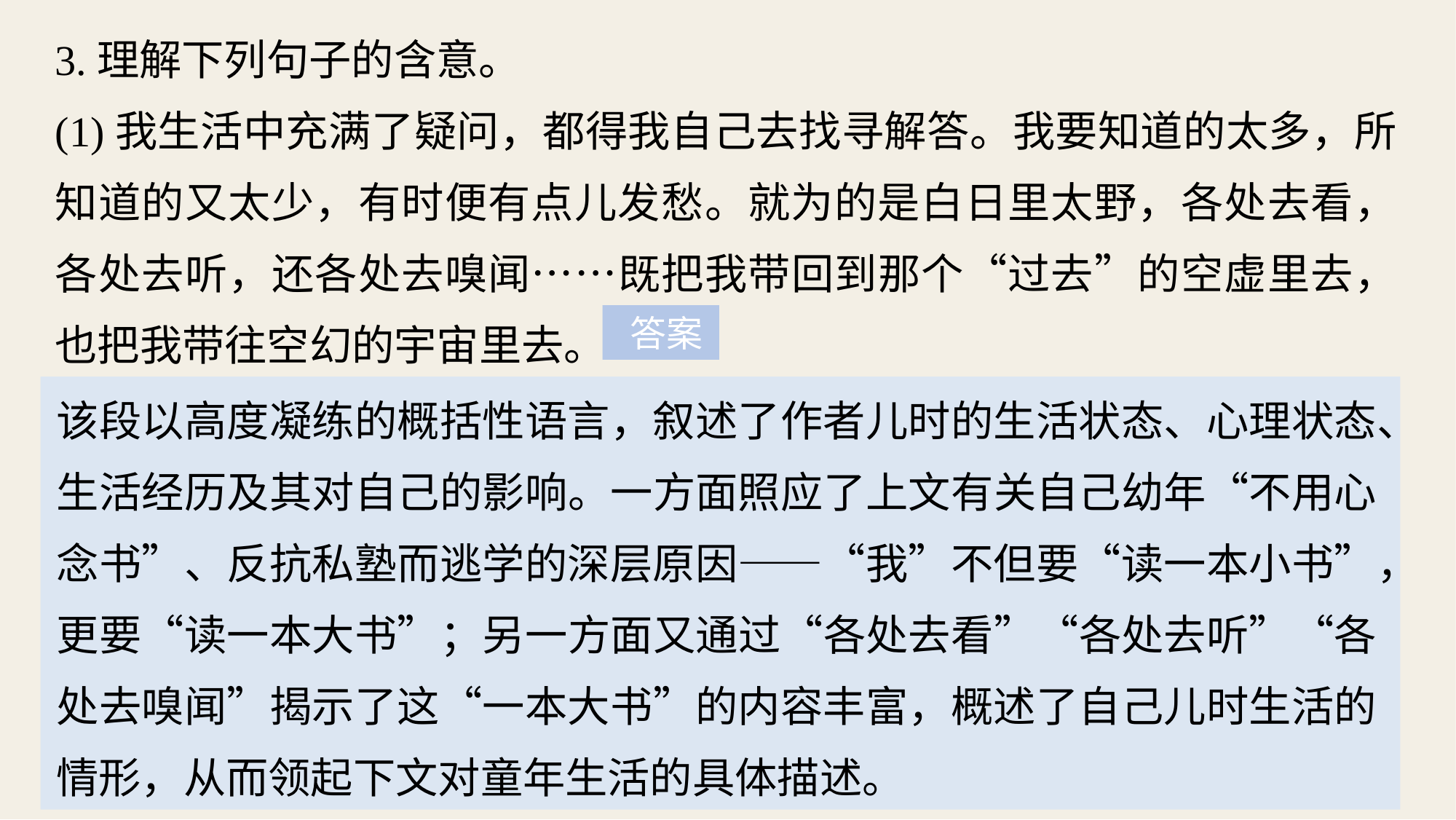

3.理解下列句子的含意。
(1)我生活中充满了疑问，都得我自己去找寻解答。我要知道的太多，所知道的又太少，有时便有点儿发愁。就为的是白日里太野，各处去看，各处去听，还各处去嗅闻……既把我带回到那个“过去”的空虚里去，也把我带往空幻的宇宙里去。
 答案
该段以高度凝练的概括性语言，叙述了作者儿时的生活状态、心理状态、生活经历及其对自己的影响。一方面照应了上文有关自己幼年“不用心念书”、反抗私塾而逃学的深层原因——“我”不但要“读一本小书”，更要“读一本大书”；另一方面又通过“各处去看”“各处去听”“各处去嗅闻”揭示了这“一本大书”的内容丰富，概述了自己儿时生活的情形，从而领起下文对童年生活的具体描述。